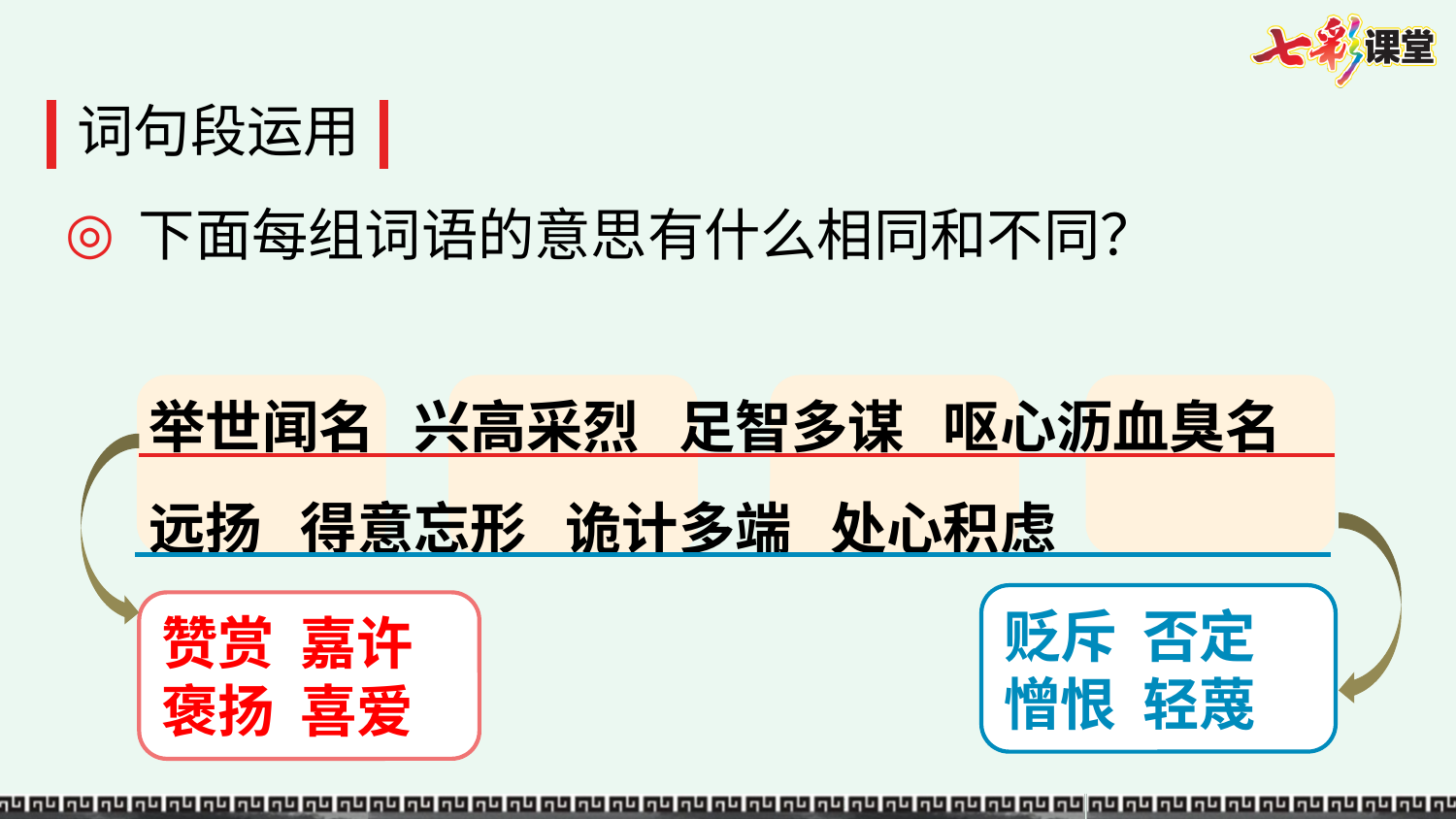

词句段运用
下面每组词语的意思有什么相同和不同？
举世闻名   兴高采烈   足智多谋   呕心沥血臭名远扬   得意忘形   诡计多端   处心积虑

贬斥  否定
憎恨  轻蔑
赞赏  嘉许
褒扬  喜爱